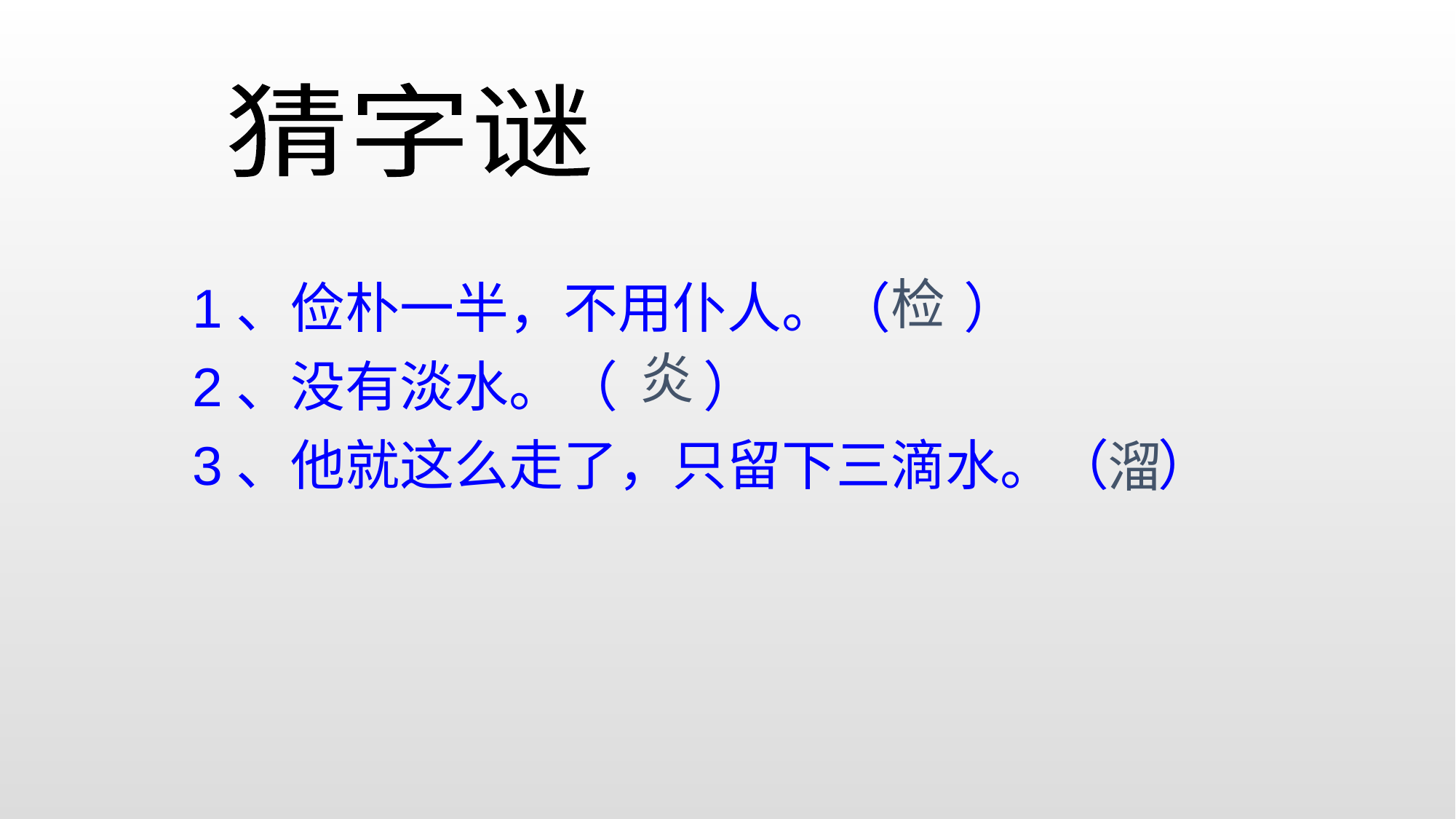

猜字谜
1、俭朴一半，不用仆人。（      ）
2、没有淡水。（       ）
3、他就这么走了，只留下三滴水。（    ）
检
炎
溜